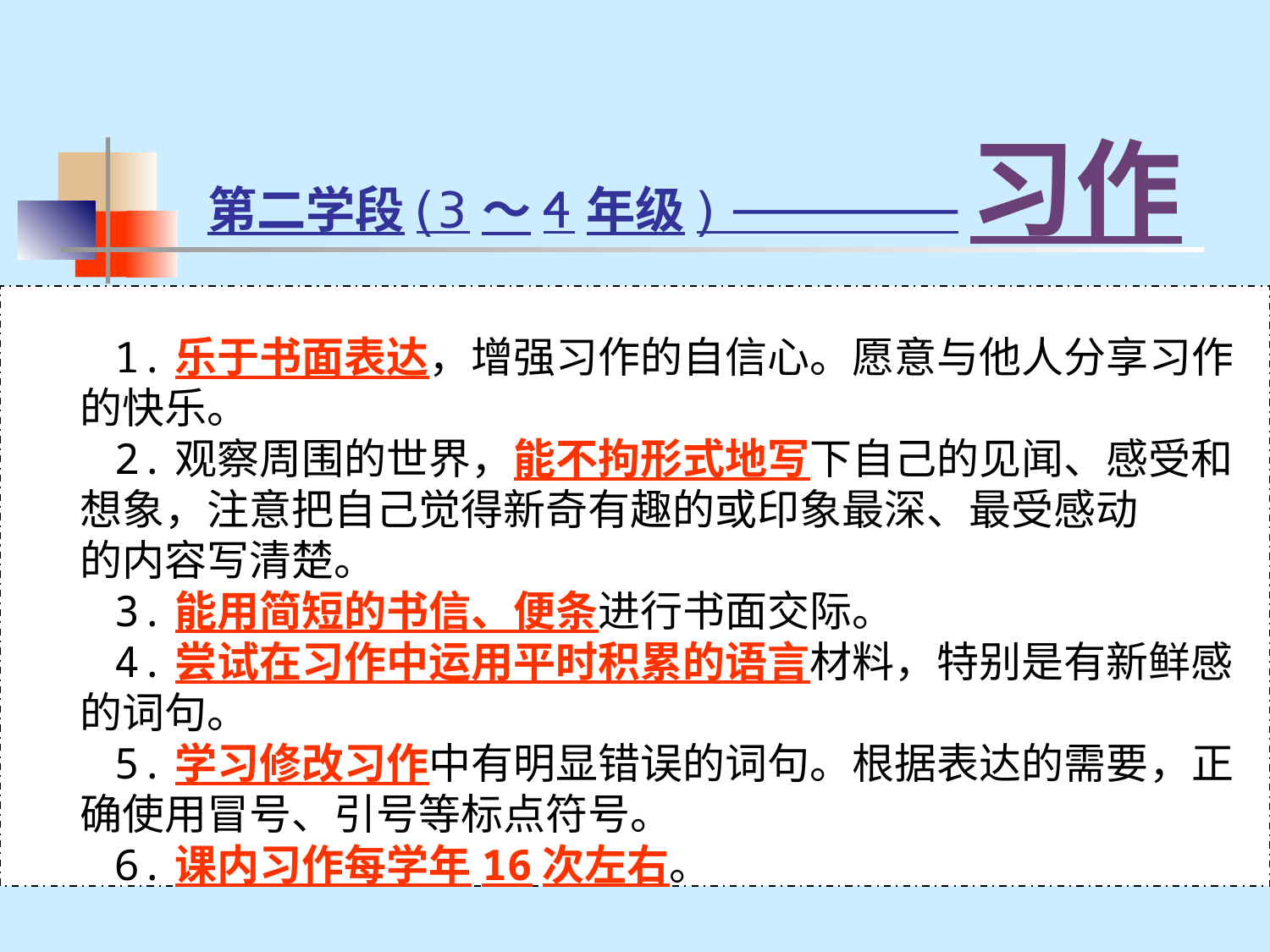

第二学段(3～4年级) —————习作

    1.乐于书面表达，增强习作的自信心。愿意与他人分享习作
      的快乐。
    2.观察周围的世界，能不拘形式地写下自己的见闻、感受和
      想象，注意把自己觉得新奇有趣的或印象最深、最受感动
      的内容写清楚。
    3.能用简短的书信、便条进行书面交际。
    4.尝试在习作中运用平时积累的语言材料，特别是有新鲜感
      的词句。
    5.学习修改习作中有明显错误的词句。根据表达的需要，正
      确使用冒号、引号等标点符号。
    6.课内习作每学年16次左右。